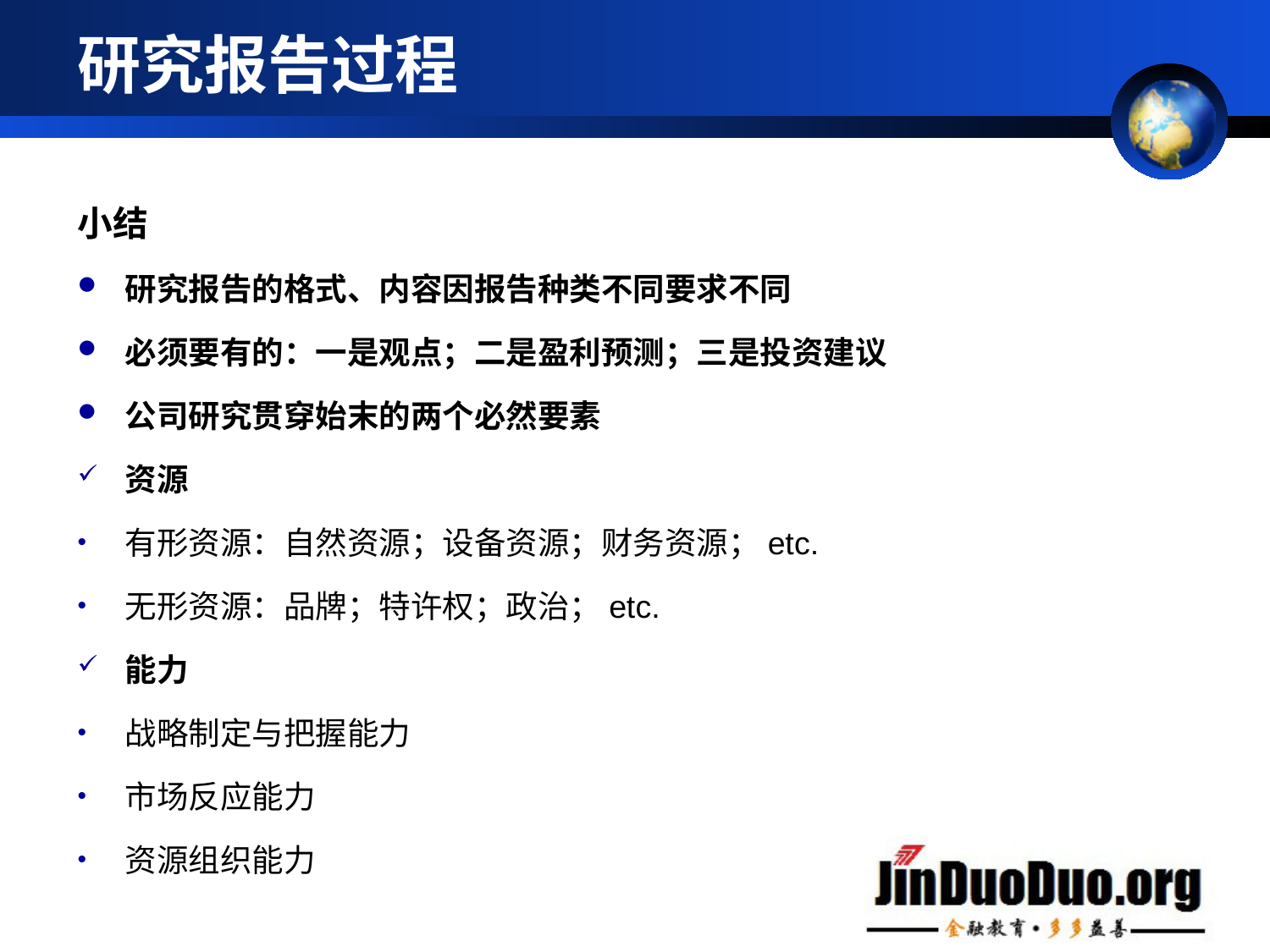

# 研究报告过程
小结
研究报告的格式、内容因报告种类不同要求不同
必须要有的：一是观点；二是盈利预测；三是投资建议
公司研究贯穿始末的两个必然要素
资源
有形资源：自然资源；设备资源；财务资源；etc.
无形资源：品牌；特许权；政治；etc.
能力
战略制定与把握能力
市场反应能力
资源组织能力